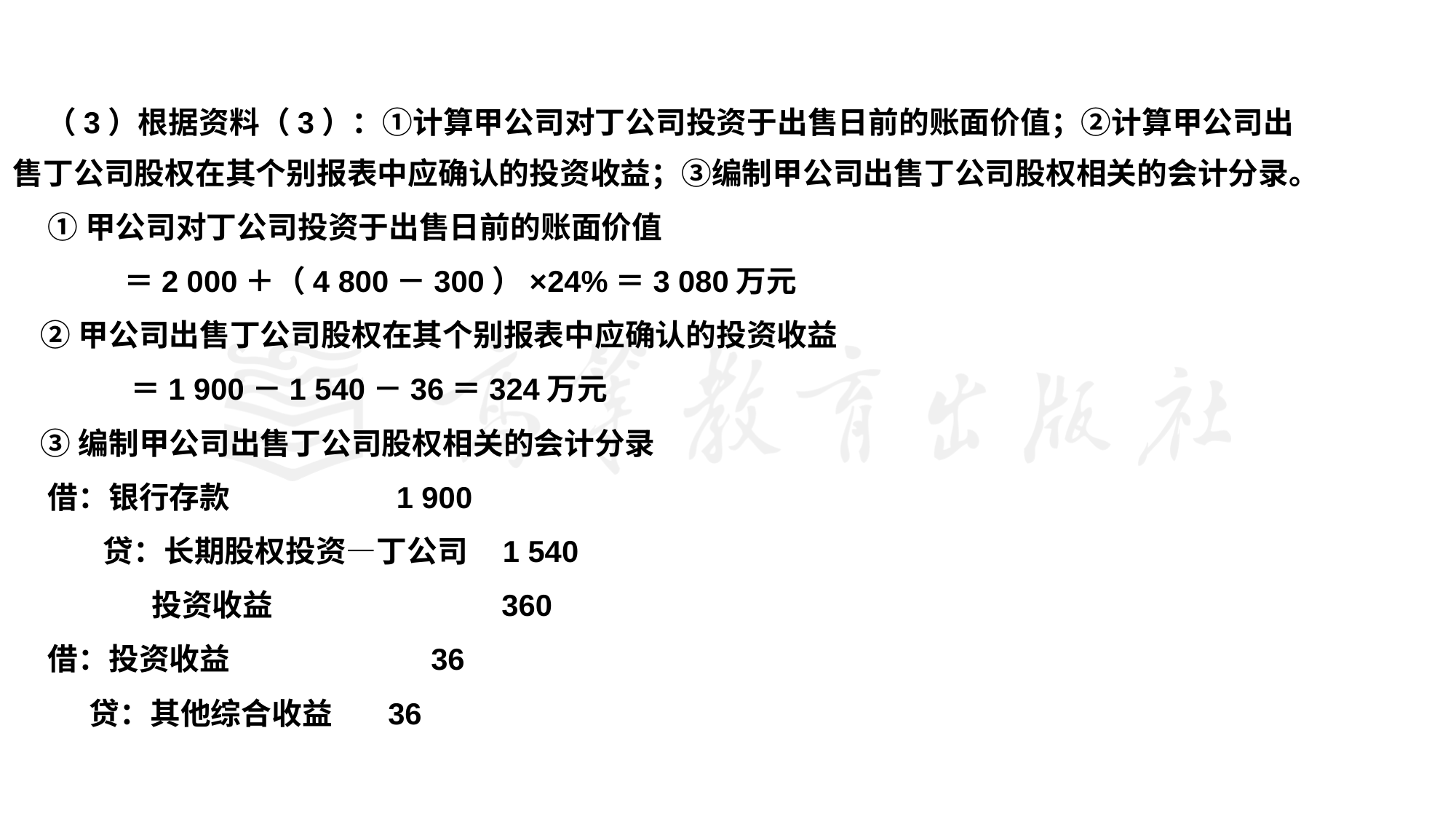

#
    （3）根据资料（3）：①计算甲公司对丁公司投资于出售日前的账面价值；②计算甲公司出售丁公司股权在其个别报表中应确认的投资收益；③编制甲公司出售丁公司股权相关的会计分录。
     ①甲公司对丁公司投资于出售日前的账面价值
               ＝2 000＋（4 800－300）×24%＝3 080万元
    ②甲公司出售丁公司股权在其个别报表中应确认的投资收益
                ＝1 900－1 540－36＝324万元
    ③编制甲公司出售丁公司股权相关的会计分录
    借：银行存款                       1 900
            贷：长期股权投资—丁公司    1 540
                   投资收益                                360
    借：投资收益                            36
          贷：其他综合收益       36